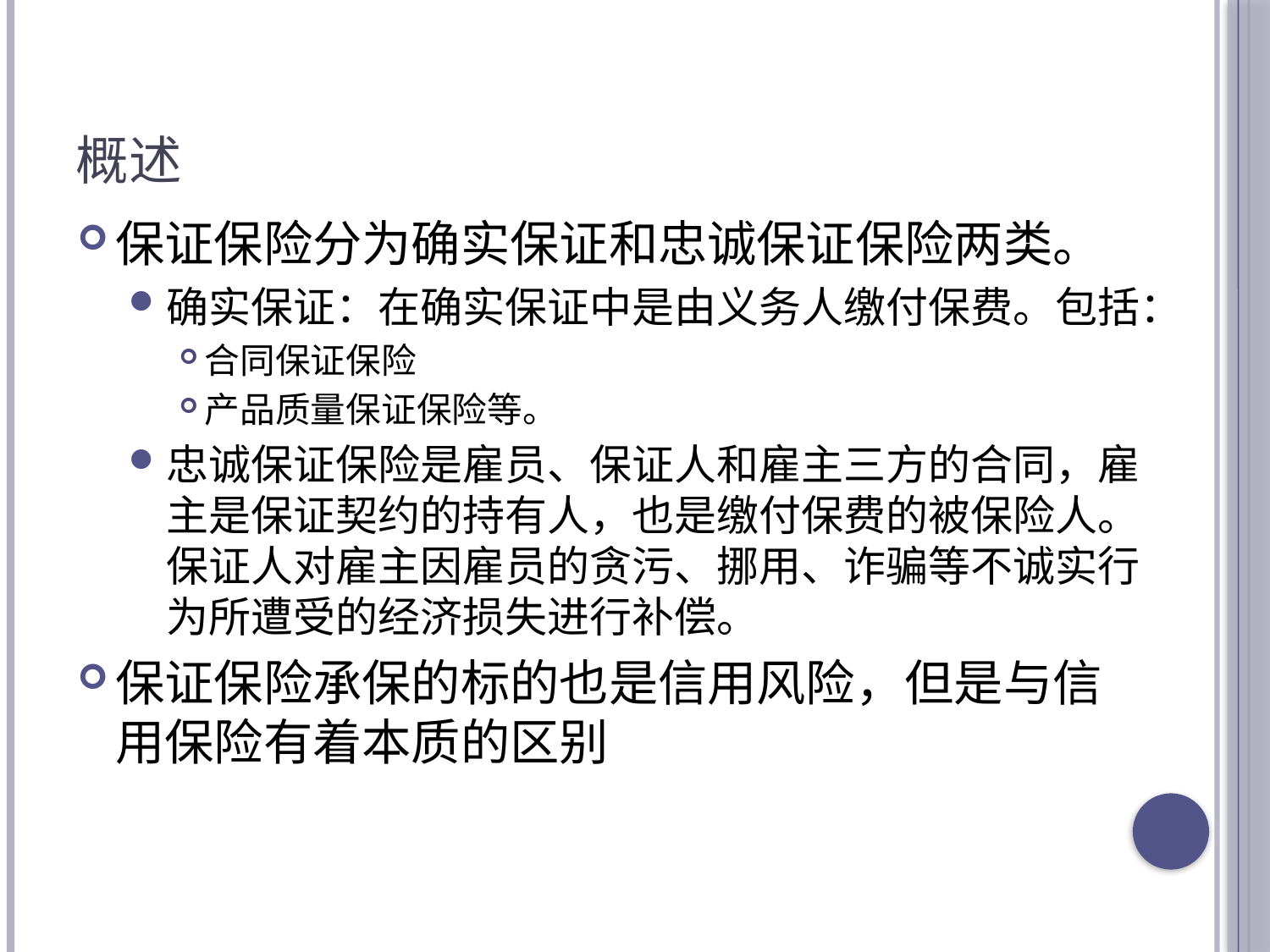

# 概述
保证保险分为确实保证和忠诚保证保险两类。
确实保证：在确实保证中是由义务人缴付保费。包括：
合同保证保险
产品质量保证保险等。
忠诚保证保险是雇员、保证人和雇主三方的合同，雇主是保证契约的持有人，也是缴付保费的被保险人。保证人对雇主因雇员的贪污、挪用、诈骗等不诚实行为所遭受的经济损失进行补偿。
保证保险承保的标的也是信用风险，但是与信用保险有着本质的区别